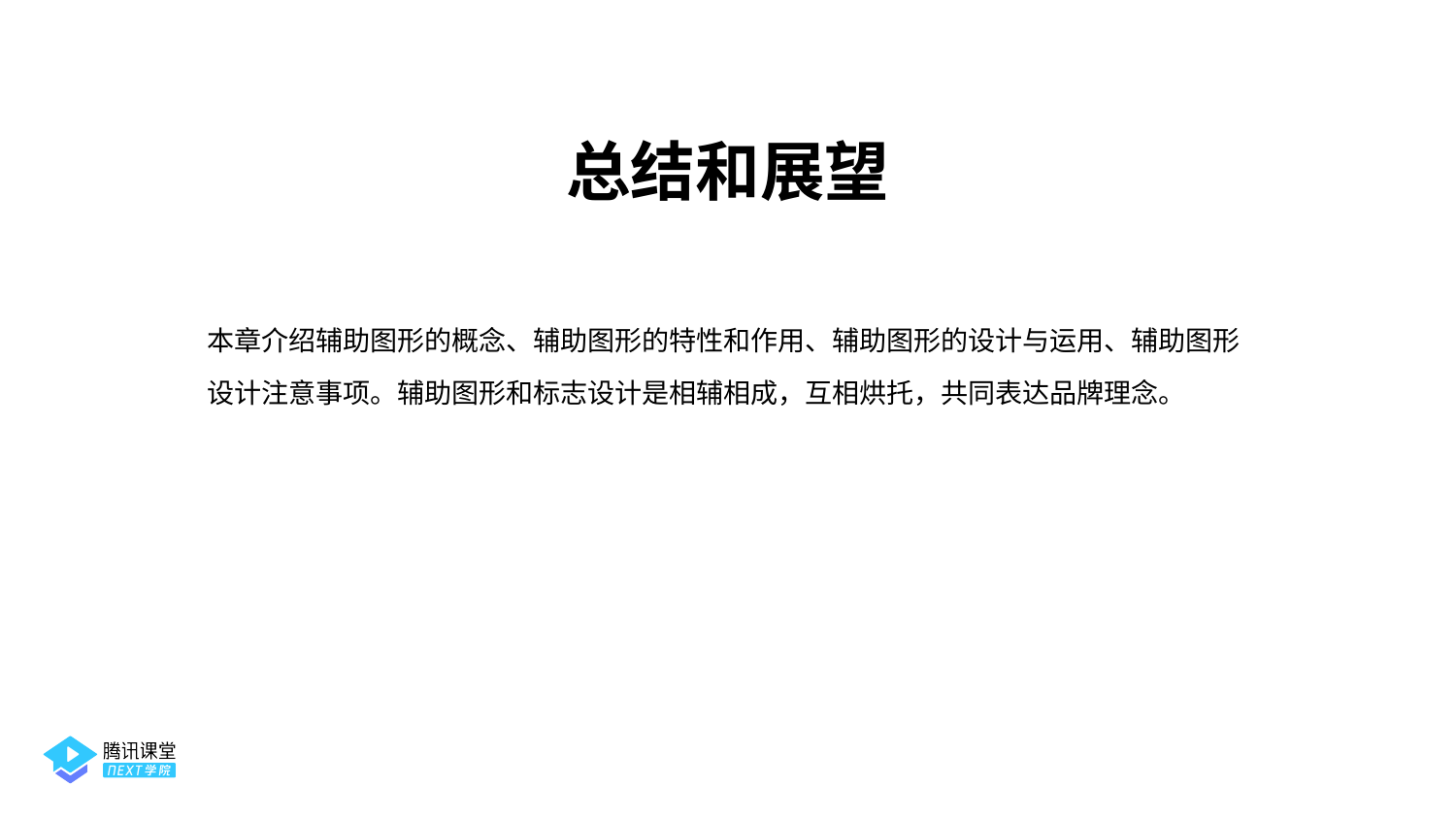

总结和展望
本章介绍辅助图形的概念、辅助图形的特性和作用、辅助图形的设计与运用、辅助图形设计注意事项。辅助图形和标志设计是相辅相成，互相烘托，共同表达品牌理念。